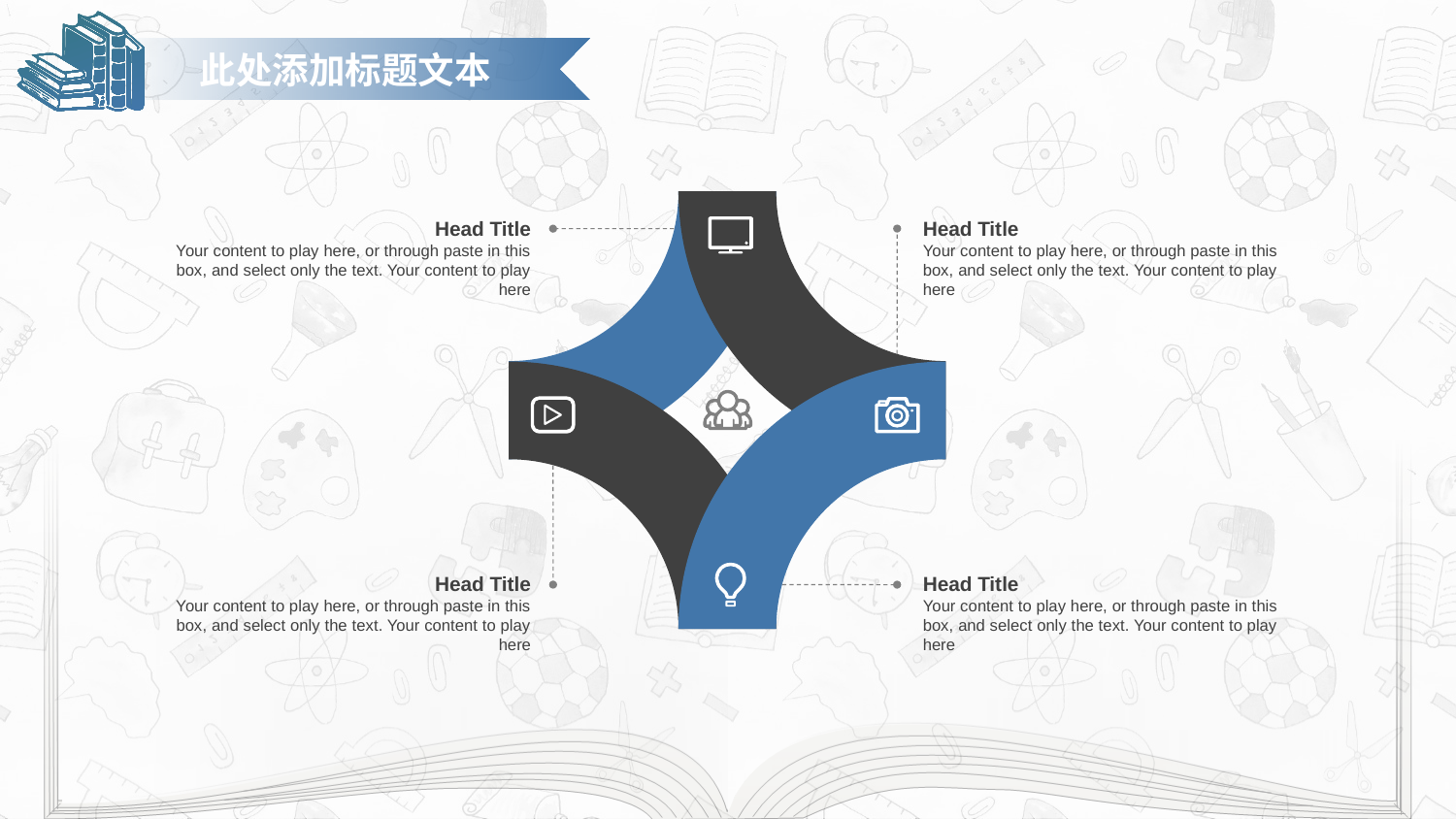

此处添加标题文本

Head Title
Your content to play here, or through paste in this box, and select only the text. Your content to play here

Head Title
Your content to play here, or through paste in this box, and select only the text. Your content to play here

Head Title
Your content to play here, or through paste in this box, and select only the text. Your content to play here
Head Title
Your content to play here, or through paste in this box, and select only the text. Your content to play here